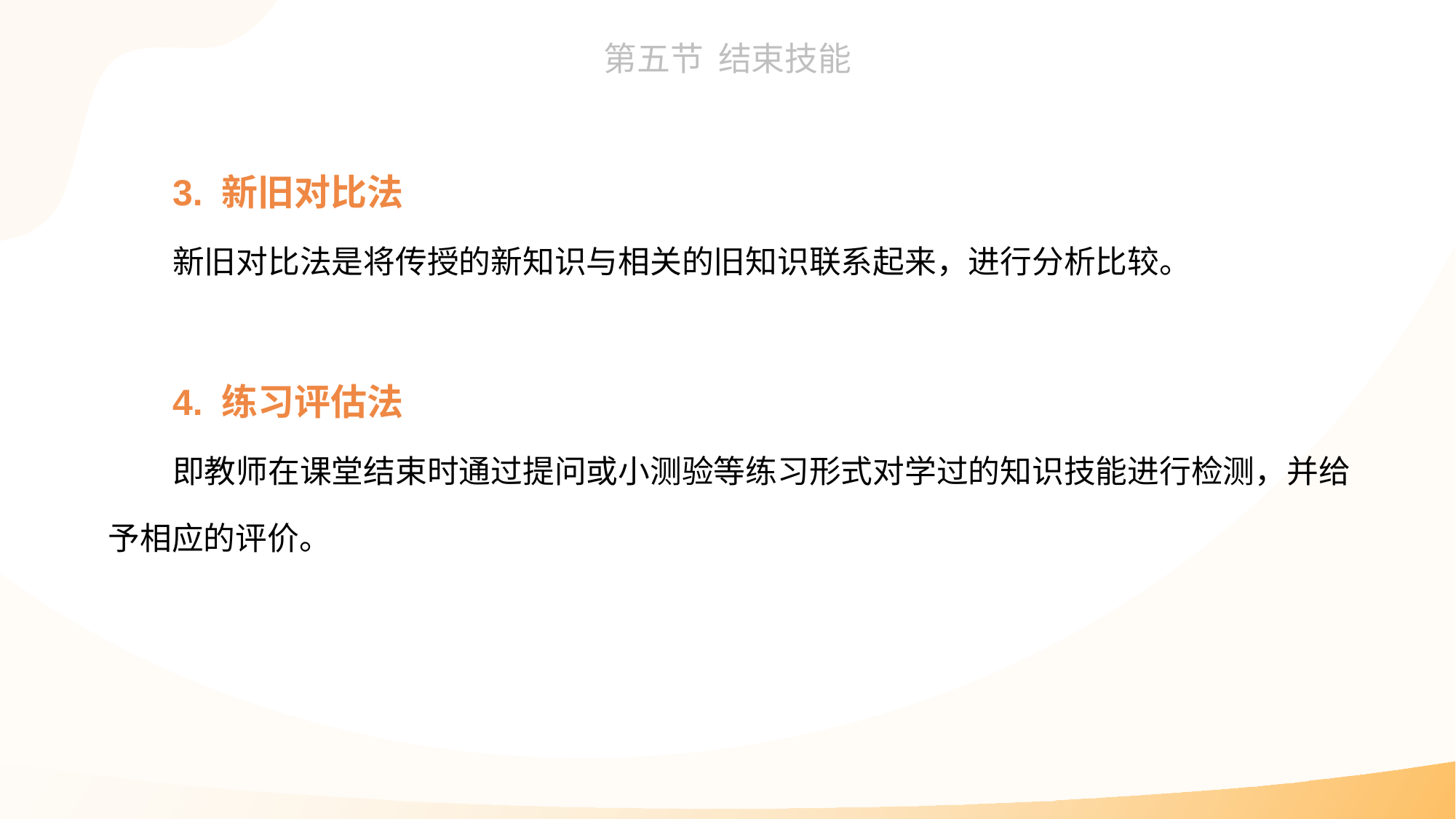

3. 新旧对比法
新旧对比法是将传授的新知识与相关的旧知识联系起来，进行分析比较。

4. 练习评估法
即教师在课堂结束时通过提问或小测验等练习形式对学过的知识技能进行检测，并给予相应的评价。